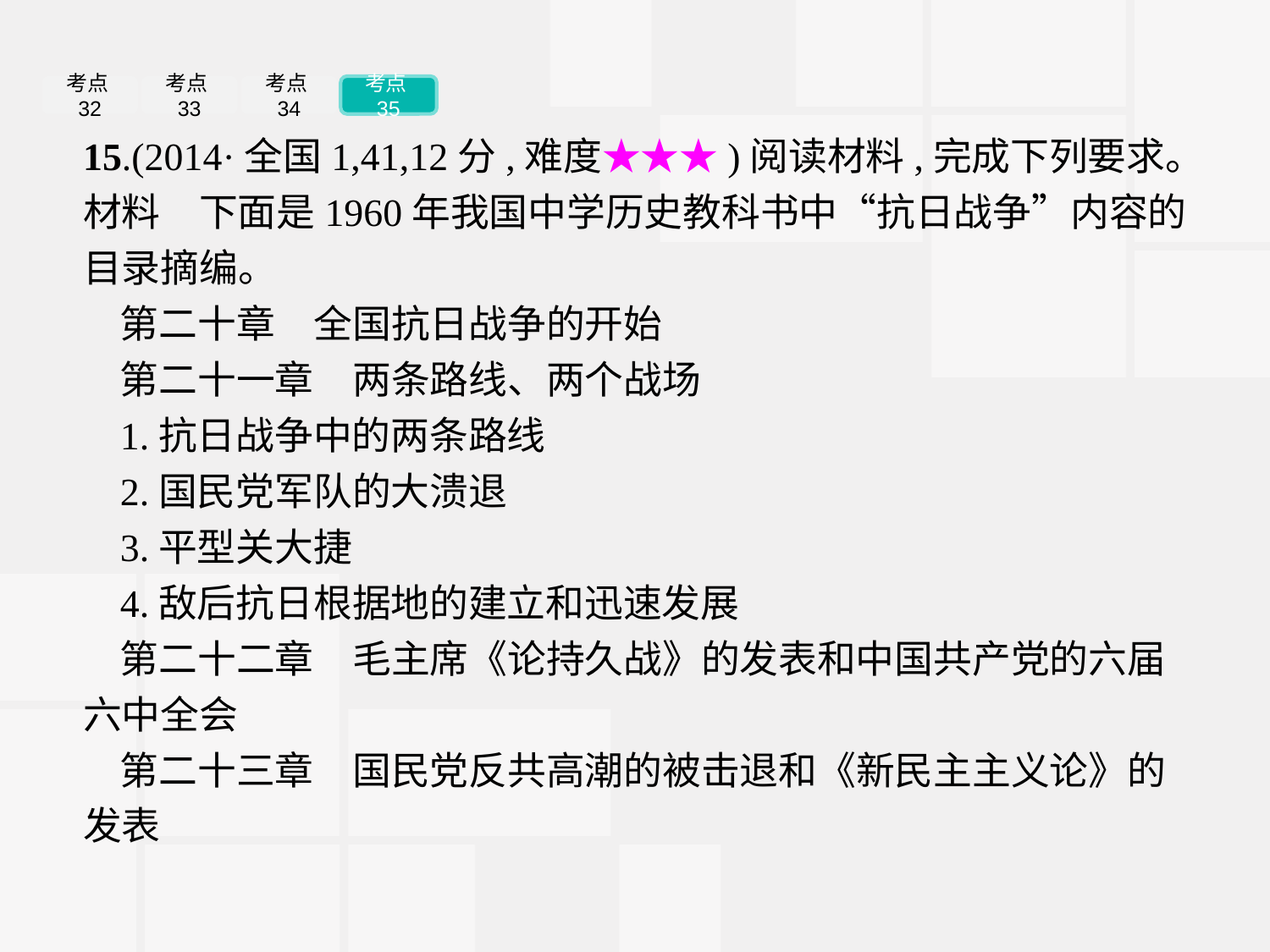

考点32
考点33
考点34
考点35
15.(2014·全国1,41,12分,难度★★★)阅读材料,完成下列要求。
材料　下面是1960年我国中学历史教科书中“抗日战争”内容的目录摘编。
第二十章　全国抗日战争的开始
第二十一章　两条路线、两个战场
1.抗日战争中的两条路线
2.国民党军队的大溃退
3.平型关大捷
4.敌后抗日根据地的建立和迅速发展
第二十二章　毛主席《论持久战》的发表和中国共产党的六届六中全会
第二十三章　国民党反共高潮的被击退和《新民主主义论》的发表